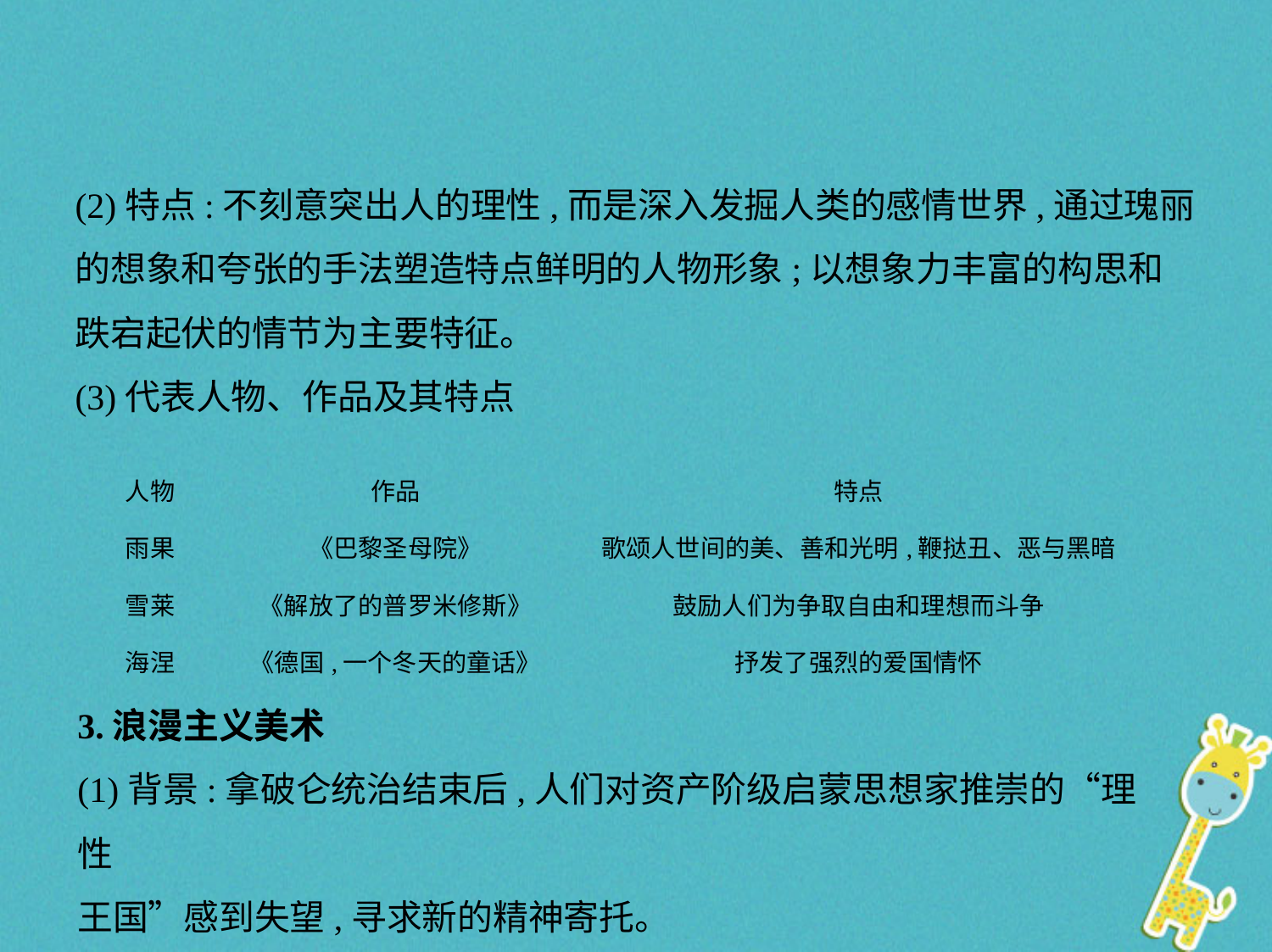

(2)特点:不刻意突出人的理性,而是深入发掘人类的感情世界,通过瑰丽
的想象和夸张的手法塑造特点鲜明的人物形象;以想象力丰富的构思和
跌宕起伏的情节为主要特征。
(3)代表人物、作品及其特点
| 人物 | 作品 | 特点 |
| --- | --- | --- |
| 雨果 | 《巴黎圣母院》 | 歌颂人世间的美、善和光明,鞭挞丑、恶与黑暗 |
| 雪莱 | 《解放了的普罗米修斯》 | 鼓励人们为争取自由和理想而斗争 |
| 海涅 | 《德国,一个冬天的童话》 | 抒发了强烈的爱国情怀 |
3.浪漫主义美术
(1)背景:拿破仑统治结束后,人们对资产阶级启蒙思想家推崇的“理性
王国”感到失望,寻求新的精神寄托。